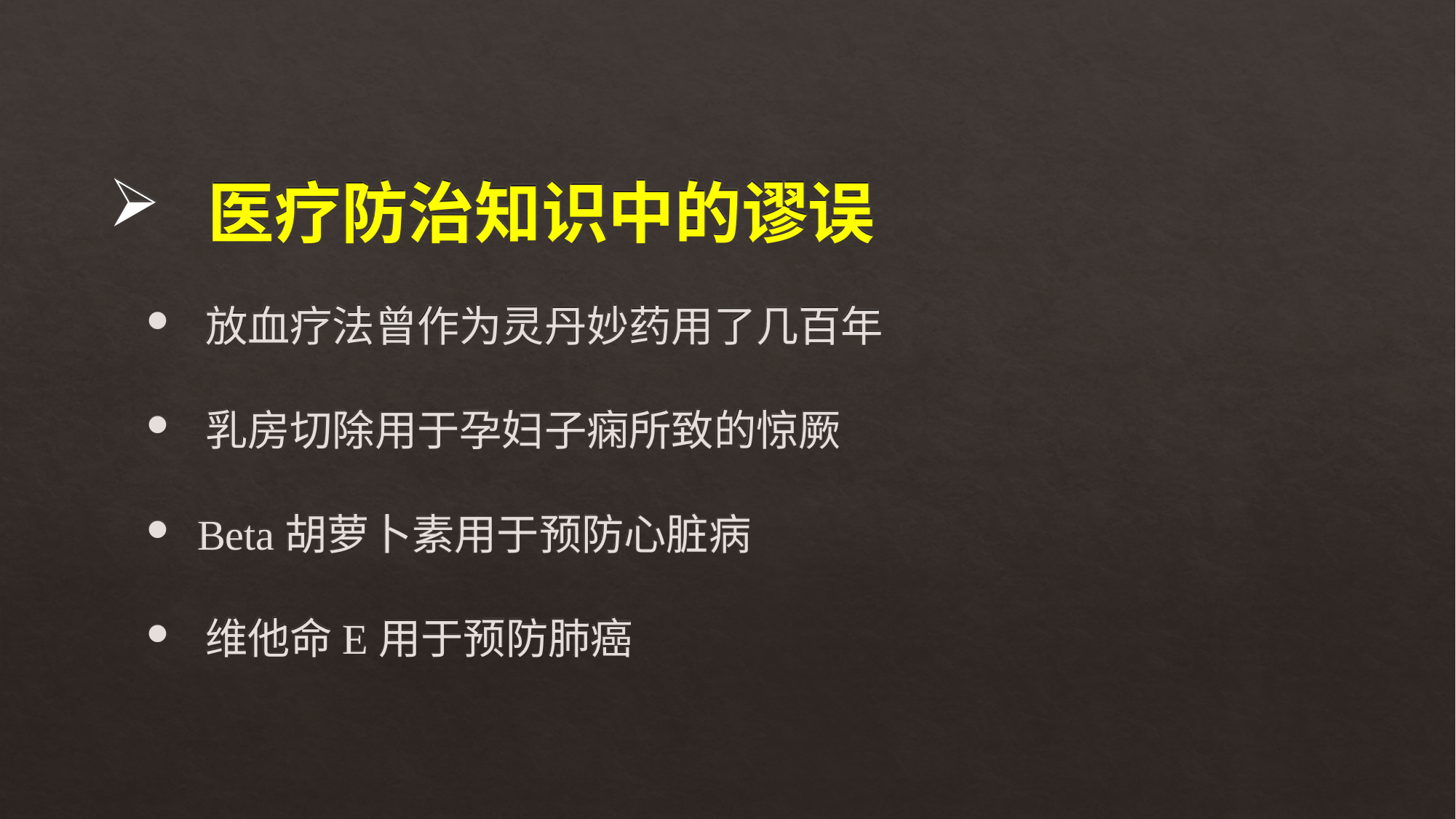

医疗防治知识中的谬误
  放血疗法曾作为灵丹妙药用了几百年
  乳房切除用于孕妇子痫所致的惊厥
  Beta胡萝卜素用于预防心脏病
  维他命E用于预防肺癌